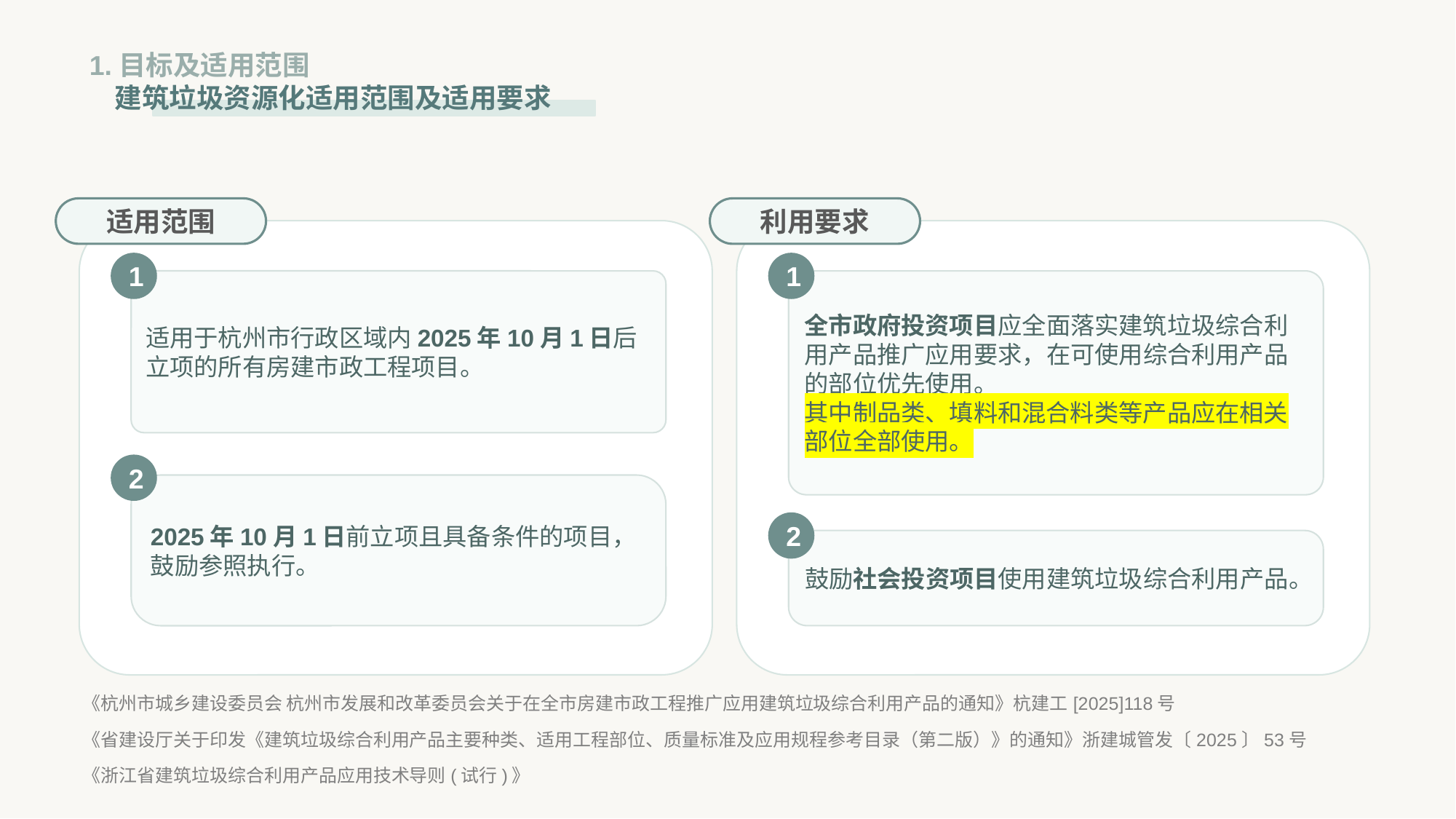

1.目标及适用范围
   建筑垃圾资源化适用范围及适用要求

适用范围

1
适用于杭州市行政区域内2025年10月1日后立项的所有房建市政工程项目。
2
2025年10月1日前立项且具备条件的项目，鼓励参照执行。
利用要求

1
全市政府投资项目应全面落实建筑垃圾综合利用产品推广应用要求，在可使用综合利用产品的部位优先使用。
其中制品类、填料和混合料类等产品应在相关部位全部使用。
2
鼓励社会投资项目使用建筑垃圾综合利用产品。
《杭州市城乡建设委员会 杭州市发展和改革委员会关于在全市房建市政工程推广应用建筑垃圾综合利用产品的通知》杭建工[2025]118号
《省建设厅关于印发《建筑垃圾综合利用产品主要种类、适用工程部位、质量标准及应用规程参考目录（第二版）》的通知》浙建城管发〔2025〕53号
《浙江省建筑垃圾综合利用产品应用技术导则(试行)》